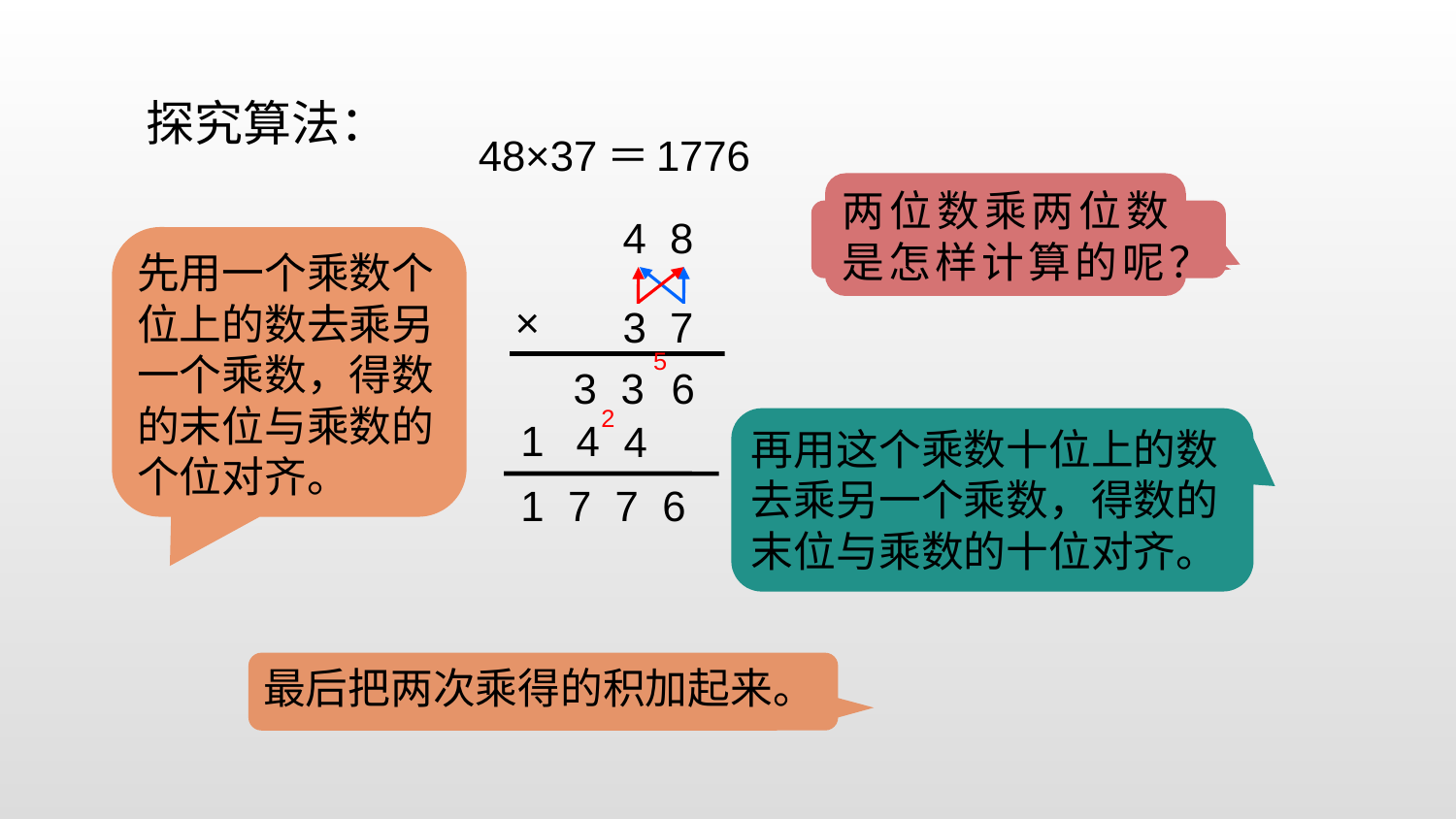

探究算法：
48×37＝
1776
两位数乘两位数是怎样计算的呢？
你会列竖式计算吗？
4  8
先用一个乘数个位上的数去乘另一个乘数，得数的末位与乘数的个位对齐。

×
3  7
5

3  3
6
2
1  4
再用这个乘数十位上的数去乘另一个乘数，得数的末位与乘数的十位对齐。
4

1  7  7  6
最后把两次乘得的积加起来。